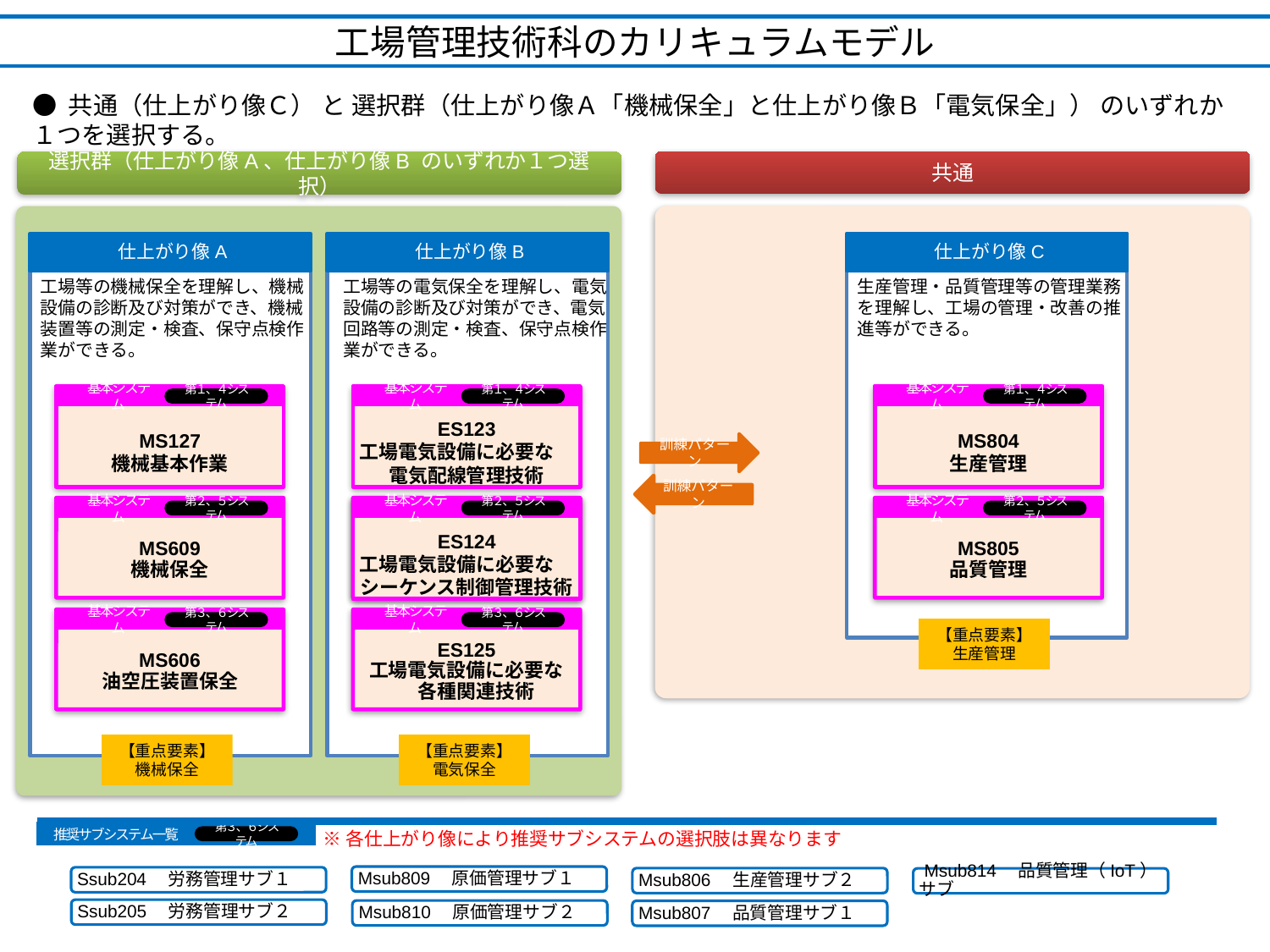

工場管理技術科のカリキュラムモデル
● 共通（仕上がり像Ｃ） と 選択群（仕上がり像Ａ「機械保全」と仕上がり像Ｂ「電気保全」） のいずれか１つを選択する。
共通
選択群（仕上がり像A、仕上がり像B のいずれか１つ選択）

仕上がり像A
仕上がり像B
仕上がり像C

工場等の機械保全を理解し、機械設備の診断及び対策ができ、機械装置等の測定・検査、保守点検作業ができる。
工場等の電気保全を理解し、電気設備の診断及び対策ができ、電気回路等の測定・検査、保守点検作業ができる。
生産管理・品質管理等の管理業務を理解し、工場の管理・改善の推進等ができる。

基本システム

ES123
工場電気設備に必要な　電気配線管理技術

ES124
工場電気設備に必要な　シーケンス制御管理技術
第１、４システム

基本システム
第２、５システム

基本システム

MS804
生産管理

MS805
品質管理
第１、４システム

基本システム
第２、５システム
基本システム

MS127
機械基本作業
第１、４システム
訓練パターン
訓練パターン

MS609
機械保全

基本システム
第２、５システム

MS606
油空圧装置保全

ES125
工場電気設備に必要な
　各種関連技術

基本システム
基本システム
第３、６システム
第３、６システム
【重点要素】
生産管理
【重点要素】
機械保全
【重点要素】
電気保全
※各仕上がり像により推奨サブシステムの選択肢は異なります

推奨サブシステム一覧
第３、６システム
Msub809　原価管理サブ１
Ssub204　労務管理サブ１
Msub806　生産管理サブ２
 Msub814　品質管理（IoT）サブ
Ssub205　労務管理サブ２
Msub810　原価管理サブ２
Msub807　品質管理サブ１